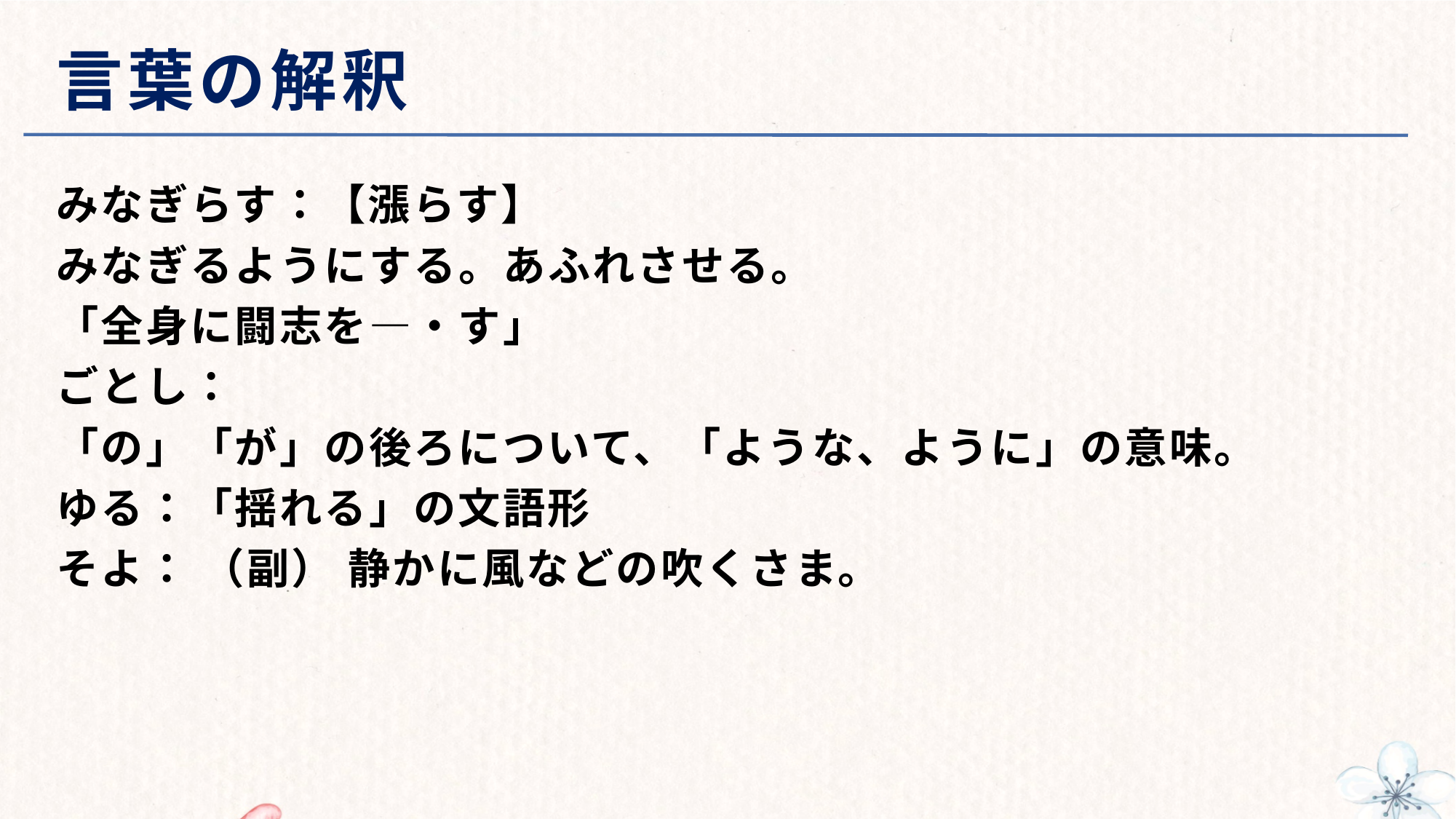

# 言葉の解釈
みなぎらす：【漲らす】
みなぎるようにする。あふれさせる。
「全身に闘志を―・す」
ごとし：
「の」「が」の後ろについて、「ような、ように」の意味。
ゆる：「揺れる」の文語形
そよ： （副） 静かに風などの吹くさま。